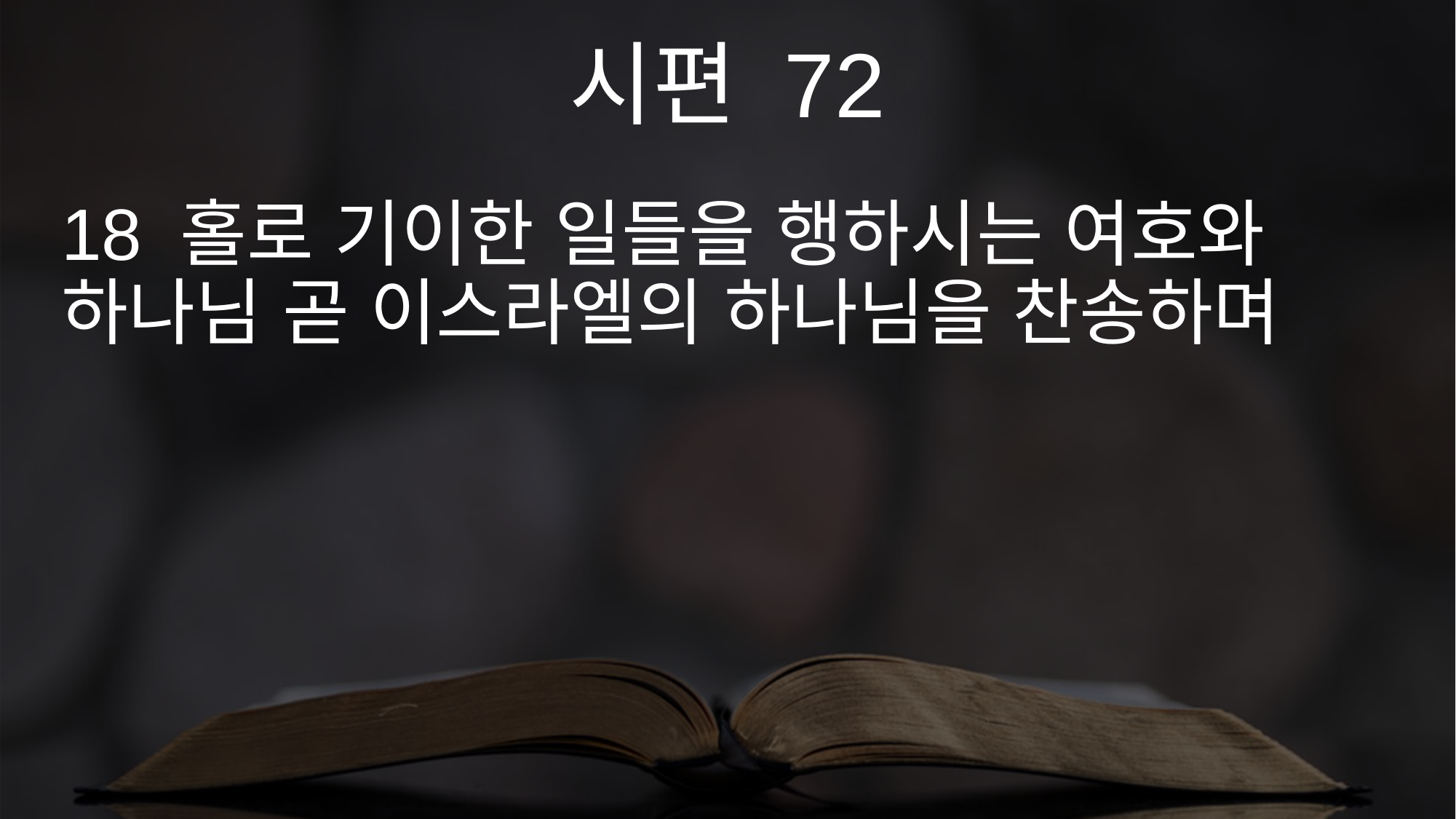

시편 72
18 홀로 기이한 일들을 행하시는 여호와 하나님 곧 이스라엘의 하나님을 찬송하며